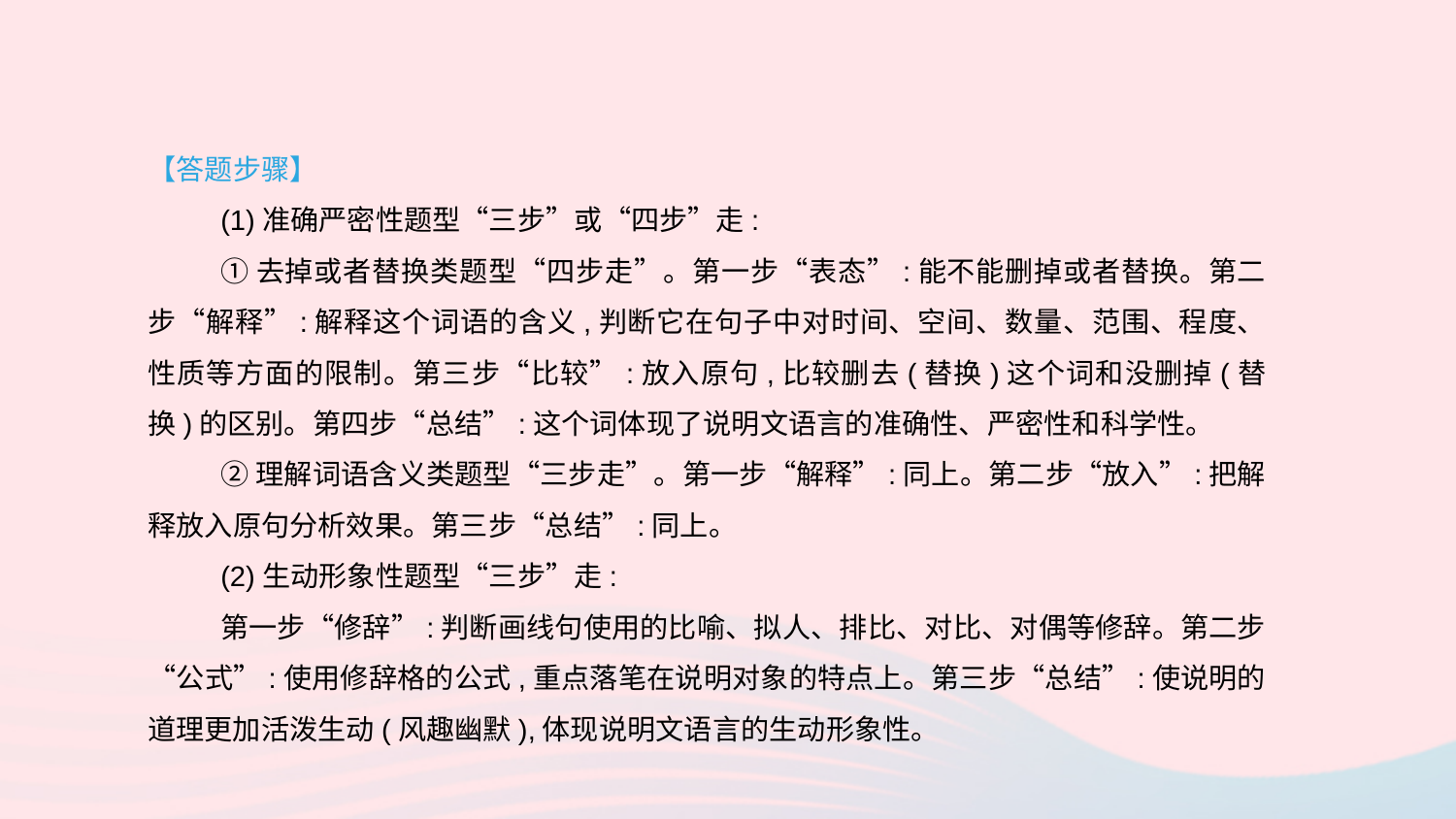

【答题步骤】
(1)准确严密性题型“三步”或“四步”走:
①去掉或者替换类题型“四步走”。第一步“表态”:能不能删掉或者替换。第二步“解释”:解释这个词语的含义,判断它在句子中对时间、空间、数量、范围、程度、性质等方面的限制。第三步“比较”:放入原句,比较删去(替换)这个词和没删掉(替换)的区别。第四步“总结”:这个词体现了说明文语言的准确性、严密性和科学性。
②理解词语含义类题型“三步走”。第一步“解释”:同上。第二步“放入”:把解释放入原句分析效果。第三步“总结”:同上。
(2)生动形象性题型“三步”走:
第一步“修辞”:判断画线句使用的比喻、拟人、排比、对比、对偶等修辞。第二步“公式”:使用修辞格的公式,重点落笔在说明对象的特点上。第三步“总结”:使说明的道理更加活泼生动(风趣幽默),体现说明文语言的生动形象性。